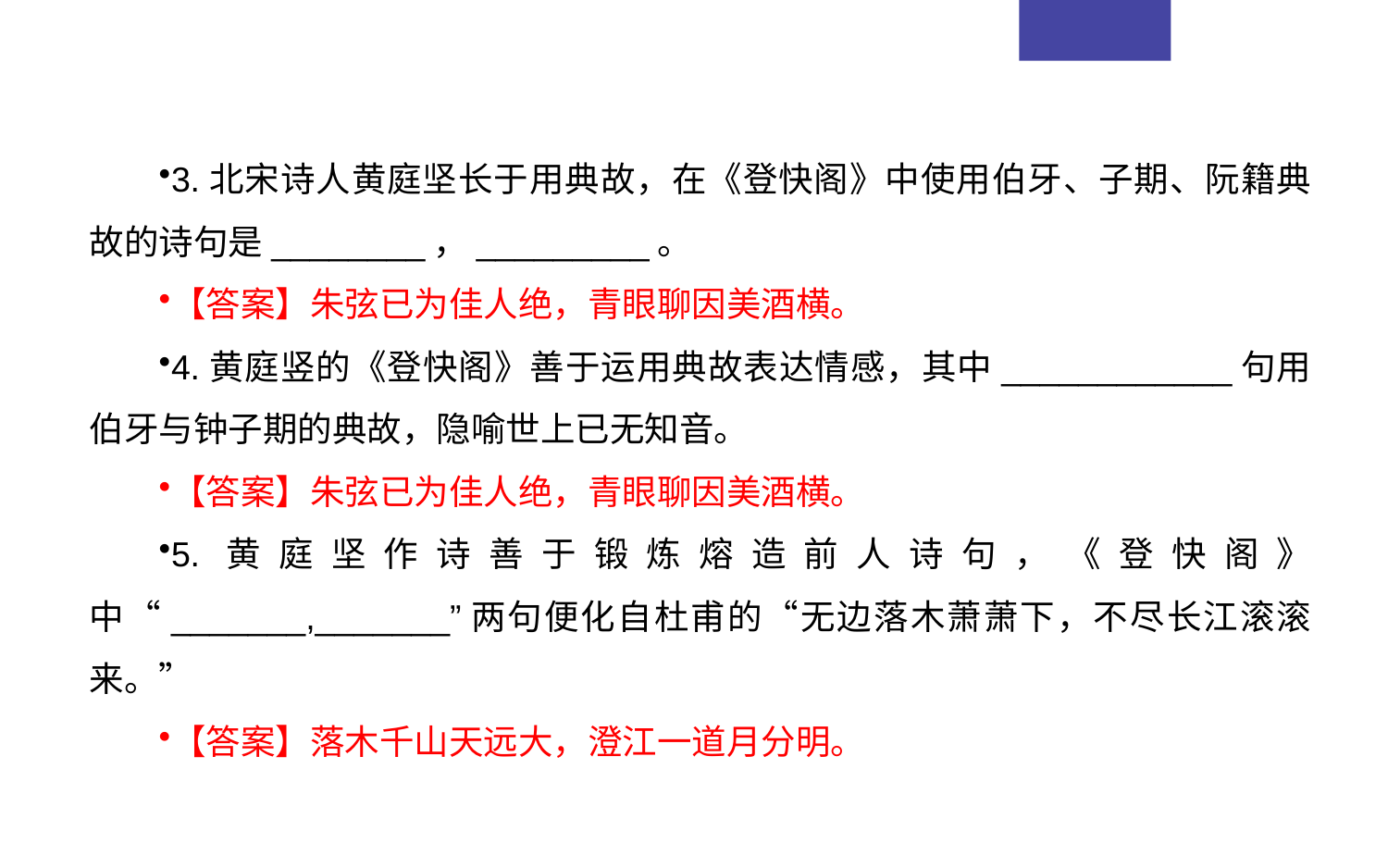

3.北宋诗人黄庭坚长于用典故，在《登快阁》中使用伯牙、子期、阮籍典故的诗句是________，_________。
【答案】朱弦已为佳人绝，青眼聊因美酒横。
4.黄庭竖的《登快阁》善于运用典故表达情感，其中____________句用伯牙与钟子期的典故，隐喻世上已无知音。
【答案】朱弦已为佳人绝，青眼聊因美酒横。
5.黄庭坚作诗善于锻炼熔造前人诗句，《登快阁》中“_______,_______”两句便化自杜甫的“无边落木萧萧下，不尽长江滚滚来。”
【答案】落木千山天远大，澄江一道月分明。